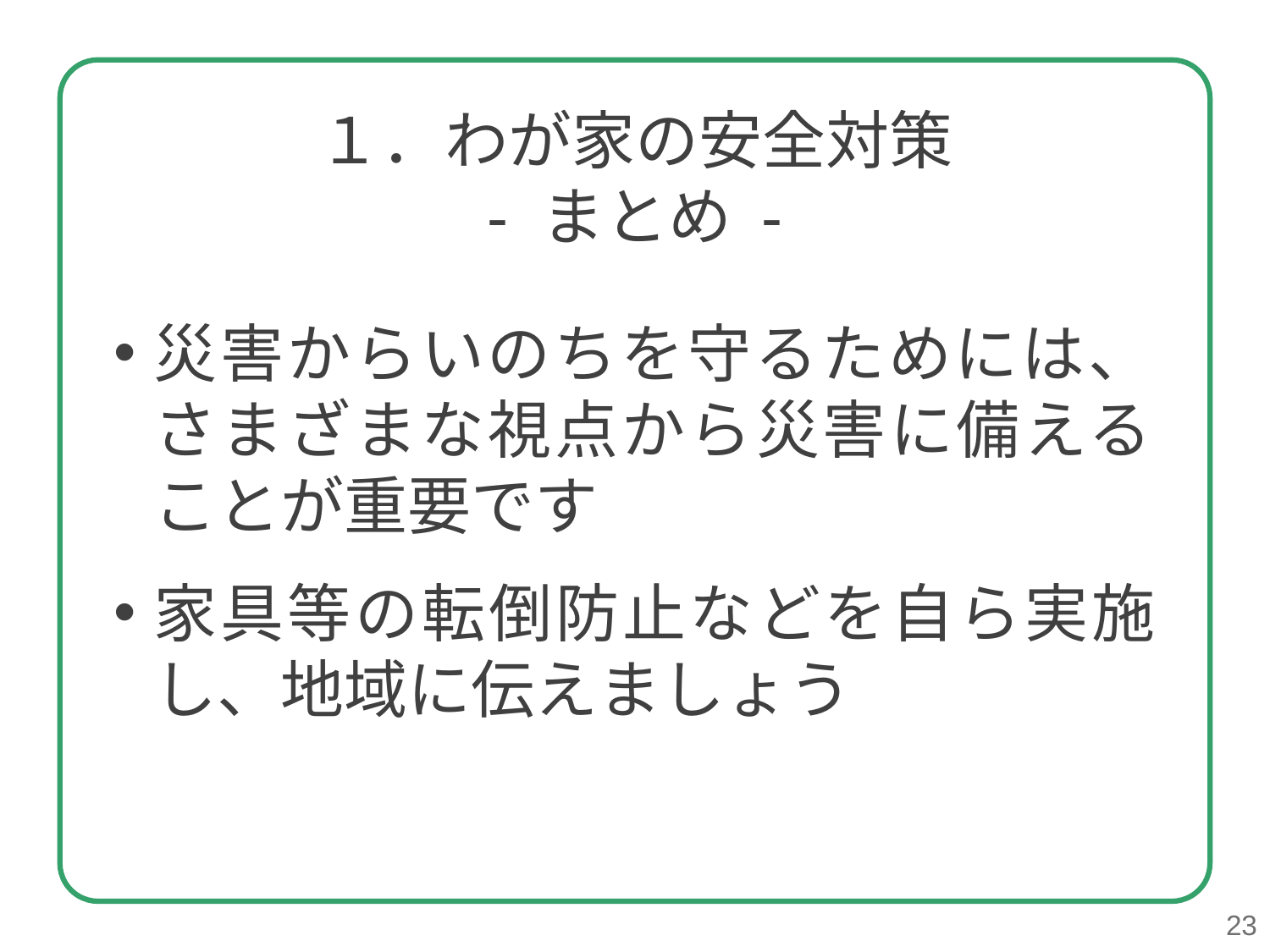

１．わが家の安全対策
- まとめ -
災害からいのちを守るためには、
さまざまな視点から災害に備える
ことが重要です
家具等の転倒防止などを自ら実施し、地域に伝えましょう
23